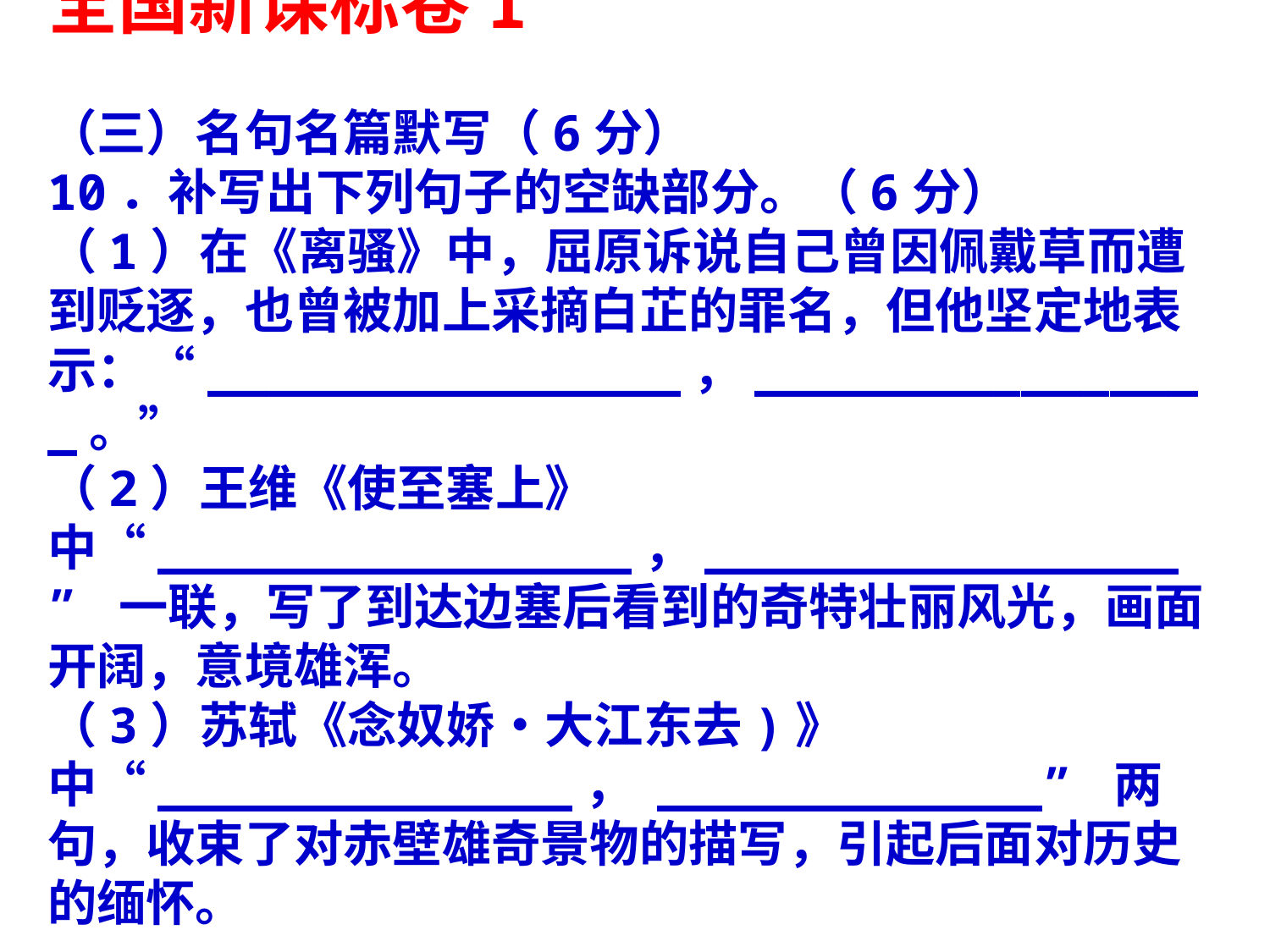

全国新课标卷I

（三）名句名篇默写（6分）
10．补写出下列句子的空缺部分。（6分）
（1）在《离骚》中，屈原诉说自己曾因佩戴草而遭到贬逐，也曾被加上采摘白芷的罪名，但他坚定地表示：“________________，________________。”
（2）王维《使至塞上》 中“________________，________________” 一联，写了到达边塞后看到的奇特壮丽风光，画面开阔，意境雄浑。
（3）苏轼《念奴娇•大江东去)》中“______________， _____________” 两句，收束了对赤壁雄奇景物的描写，引起后面对历史的缅怀。